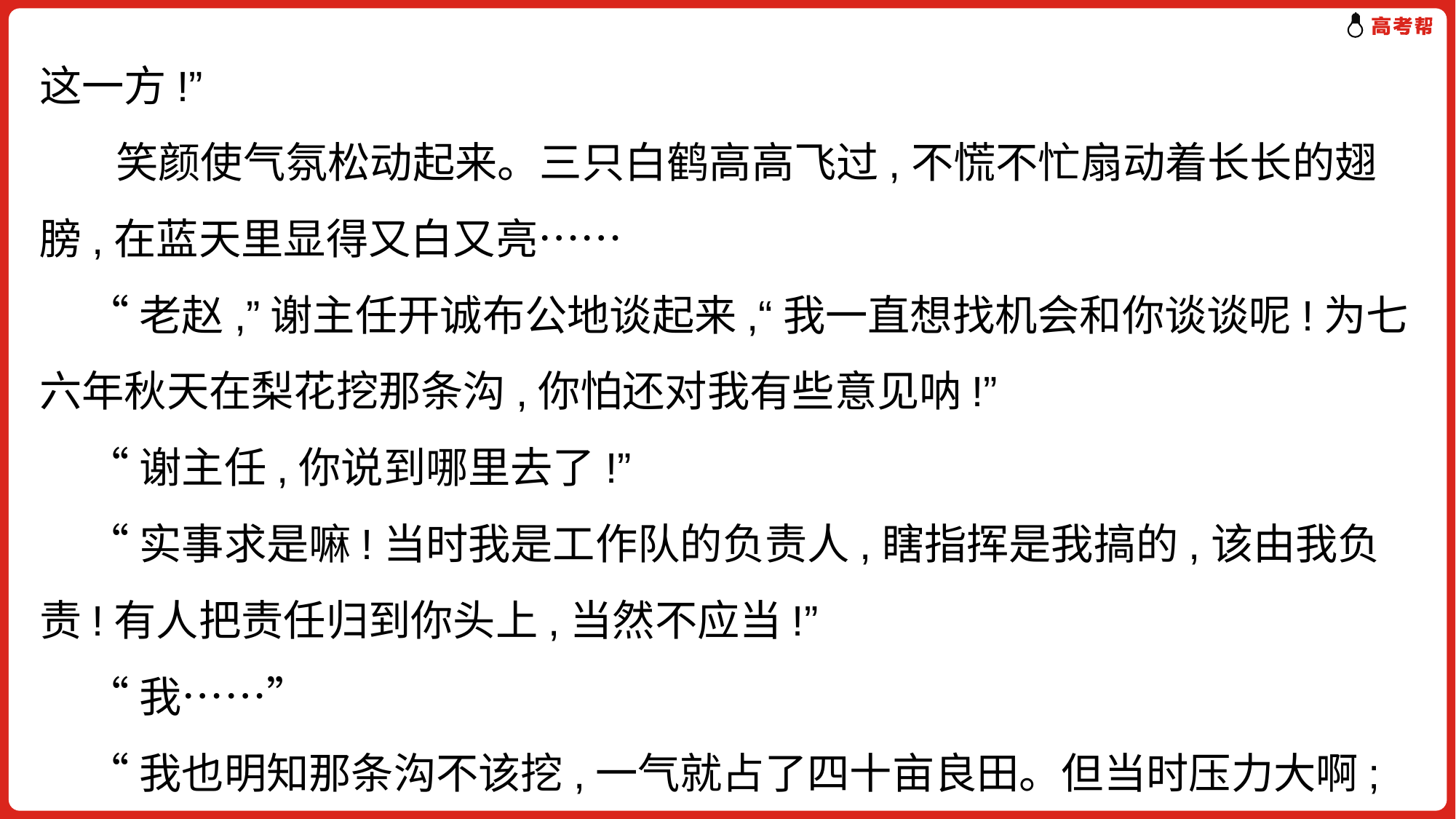

这一方!”
       笑颜使气氛松动起来。三只白鹤高高飞过,不慌不忙扇动着长长的翅膀,在蓝天里显得又白又亮……
     “老赵,”谢主任开诚布公地谈起来,“我一直想找机会和你谈谈呢!为七六年秋天在梨花挖那条沟,你怕还对我有些意见呐!”
     “谢主任,你说到哪里去了!”
     “实事求是嘛!当时我是工作队的负责人,瞎指挥是我搞的,该由我负责!有人把责任归到你头上,当然不应当!”
     “我……”
     “我也明知那条沟不该挖,一气就占了四十亩良田。但当时压力大啊;上